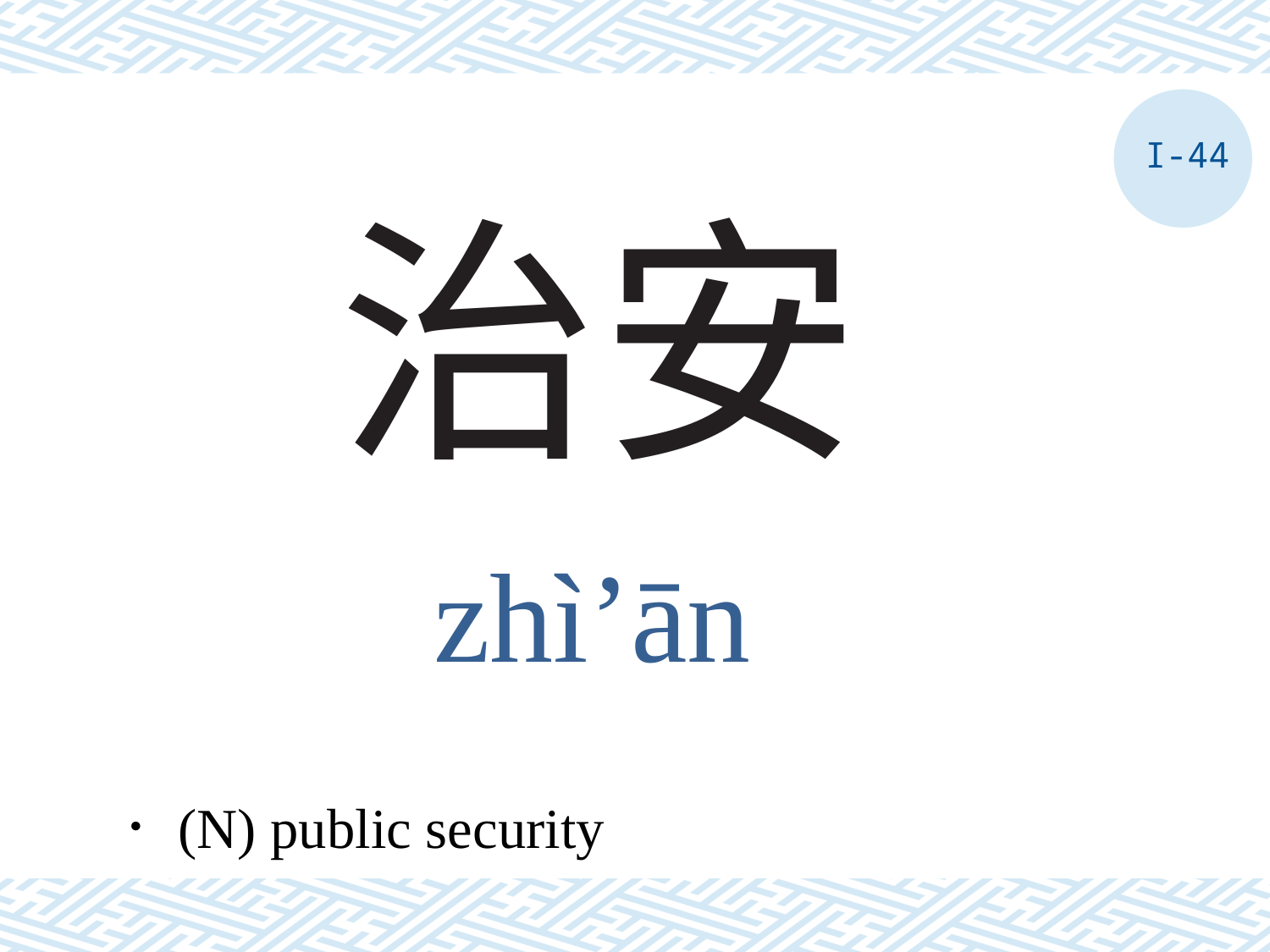

I-44

# 治安
zhì’ān
．(N) public security